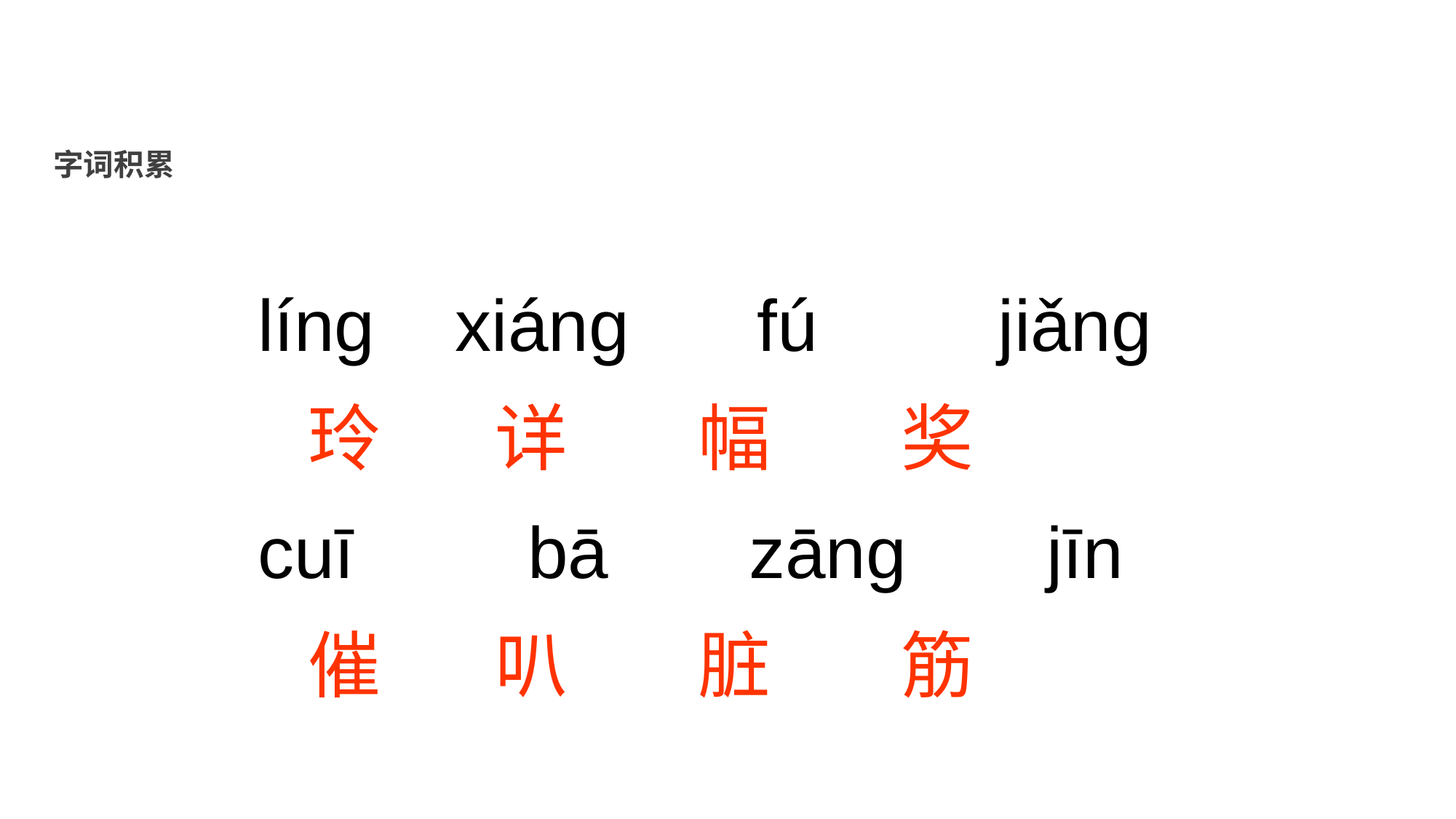

字词积累
líng    xiáng 　fú　　jiǎng
  玲       详        幅        奖
cuī　    bā　  zāng　  jīn
  催       叭        脏        筋